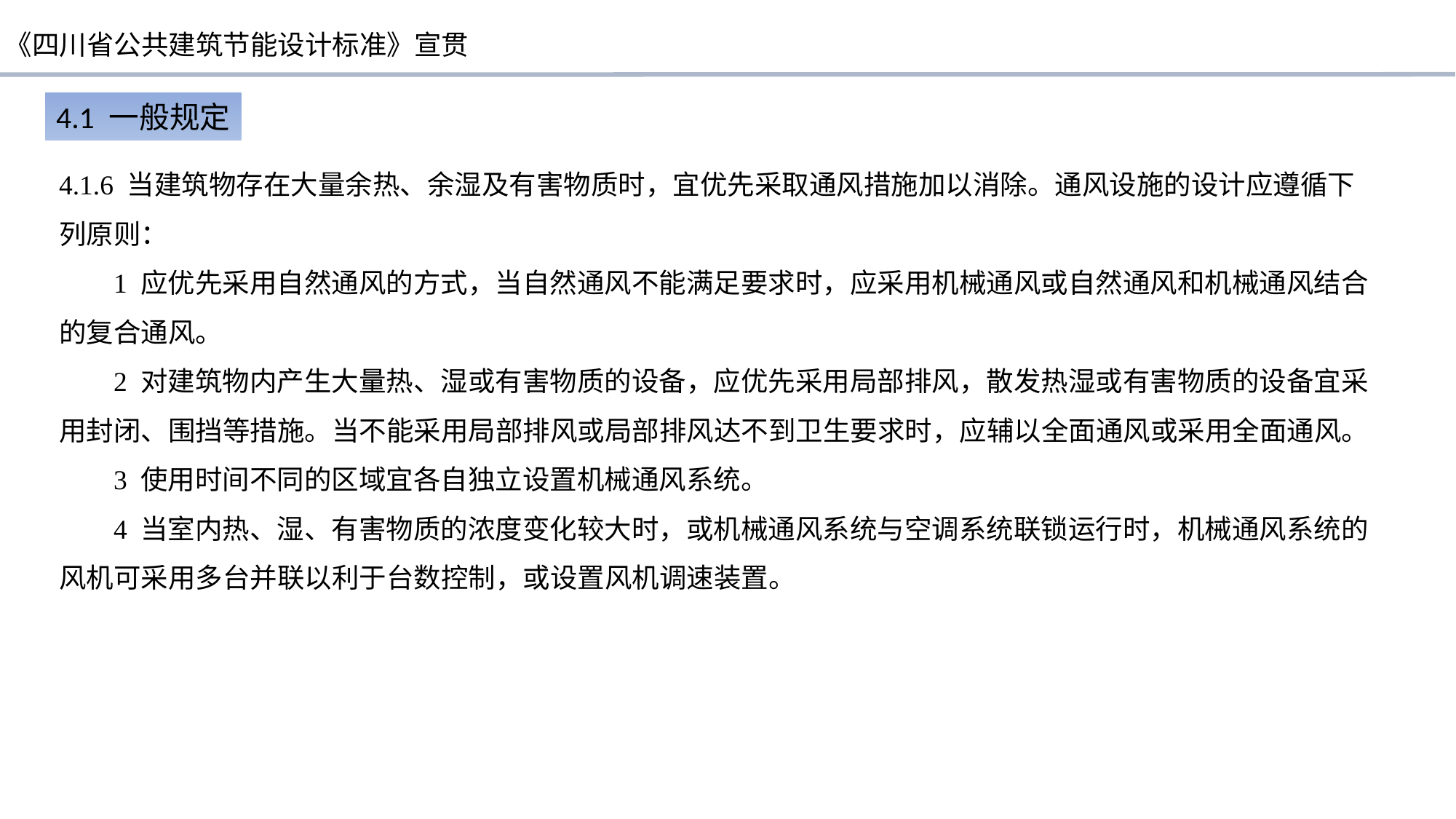

4.1 一般规定
4.1.6 当建筑物存在大量余热、余湿及有害物质时，宜优先采取通风措施加以消除。通风设施的设计应遵循下列原则：
1 应优先采用自然通风的方式，当自然通风不能满足要求时，应采用机械通风或自然通风和机械通风结合的复合通风。
2 对建筑物内产生大量热、湿或有害物质的设备，应优先采用局部排风，散发热湿或有害物质的设备宜采用封闭、围挡等措施。当不能采用局部排风或局部排风达不到卫生要求时，应辅以全面通风或采用全面通风。
3 使用时间不同的区域宜各自独立设置机械通风系统。
4 当室内热、湿、有害物质的浓度变化较大时，或机械通风系统与空调系统联锁运行时，机械通风系统的风机可采用多台并联以利于台数控制，或设置风机调速装置。